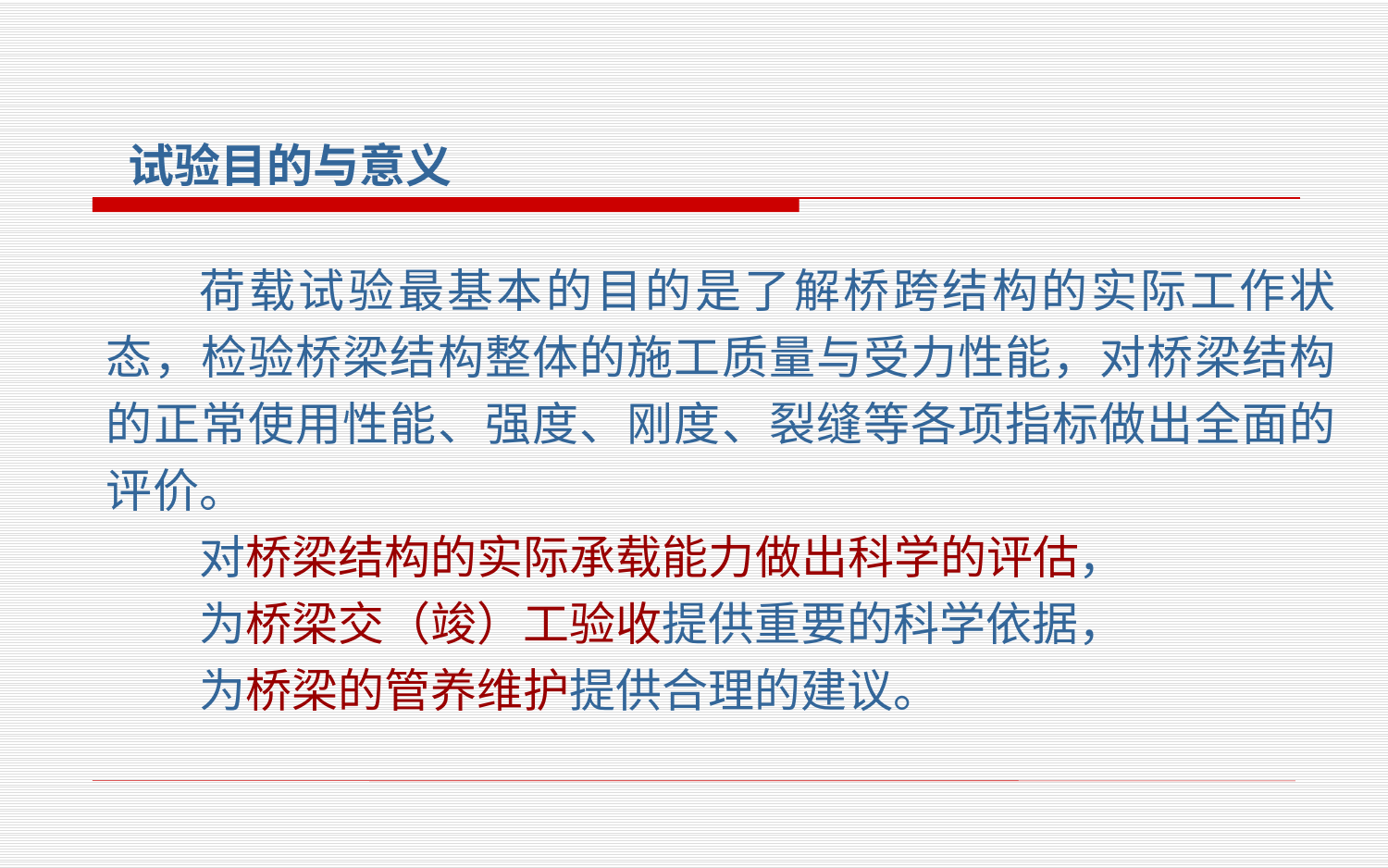

试验目的与意义
荷载试验最基本的目的是了解桥跨结构的实际工作状态，检验桥梁结构整体的施工质量与受力性能，对桥梁结构的正常使用性能、强度、刚度、裂缝等各项指标做出全面的评价。
对桥梁结构的实际承载能力做出科学的评估，
为桥梁交（竣）工验收提供重要的科学依据，
为桥梁的管养维护提供合理的建议。